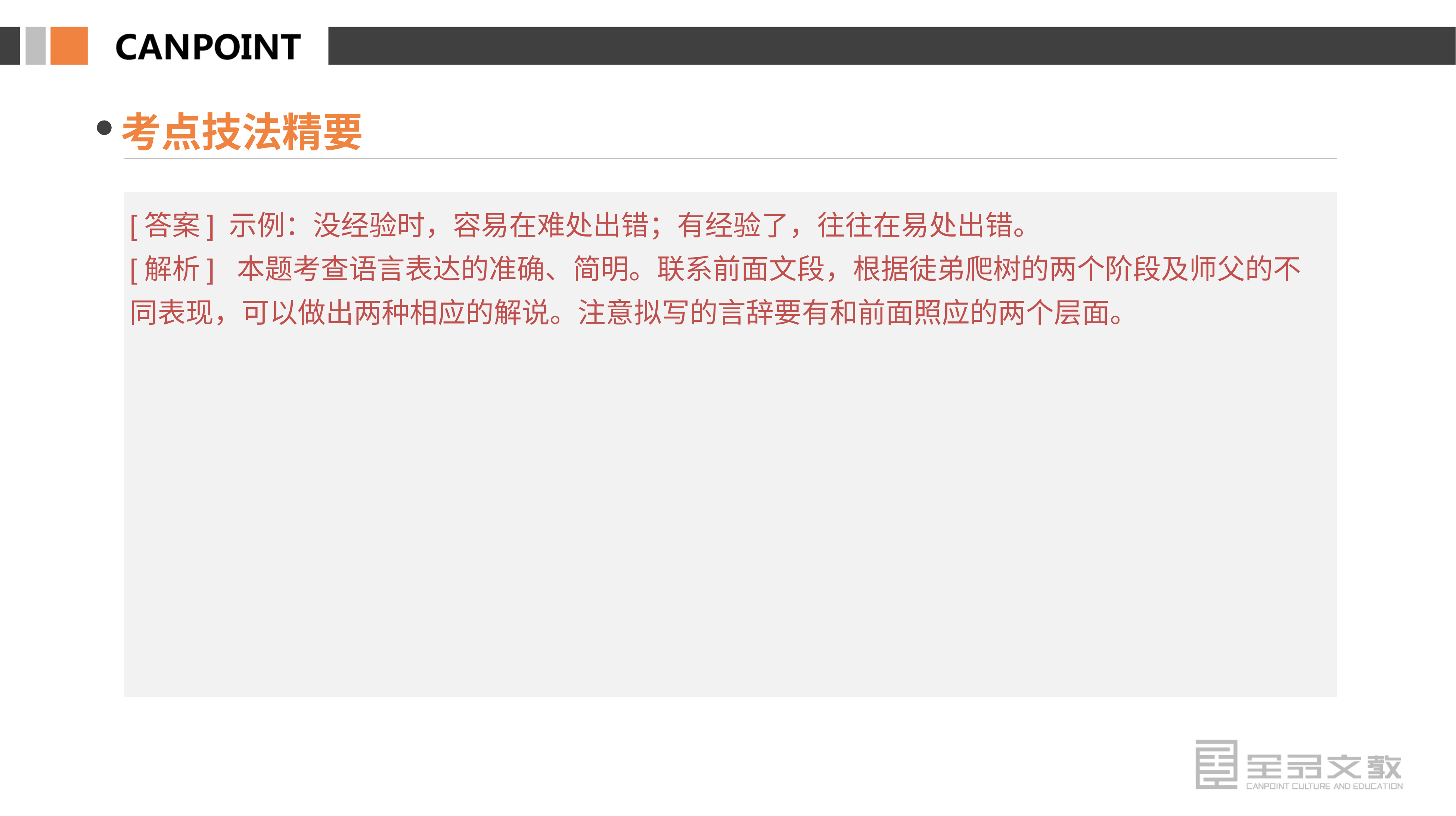

考点技法精要

[答案] 示例：没经验时，容易在难处出错；有经验了，往往在易处出错。
[解析]  本题考查语言表达的准确、简明。联系前面文段，根据徒弟爬树的两个阶段及师父的不同表现，可以做出两种相应的解说。注意拟写的言辞要有和前面照应的两个层面。